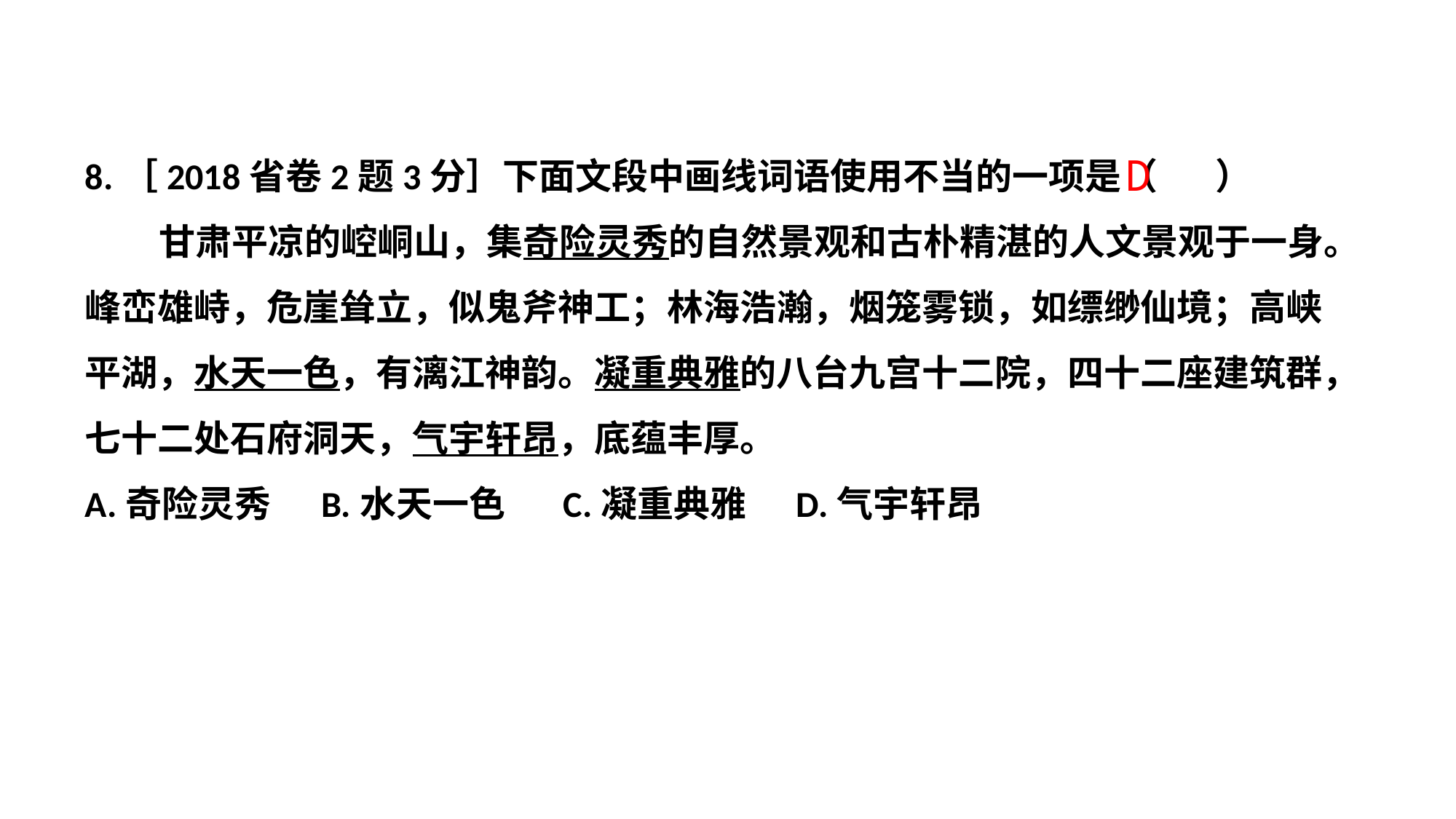

8.［2018省卷2题3分］下面文段中画线词语使用不当的一项是（       ）
        甘肃平凉的崆峒山，集奇险灵秀的自然景观和古朴精湛的人文景观于一身。峰峦雄峙，危崖耸立，似鬼斧神工；林海浩瀚，烟笼雾锁，如缥缈仙境；高峡平湖，水天一色，有漓江神韵。凝重典雅的八台九宫十二院，四十二座建筑群，七十二处石府洞天，气宇轩昂，底蕴丰厚。
A.奇险灵秀     B.水天一色      C.凝重典雅     D.气宇轩昂
D